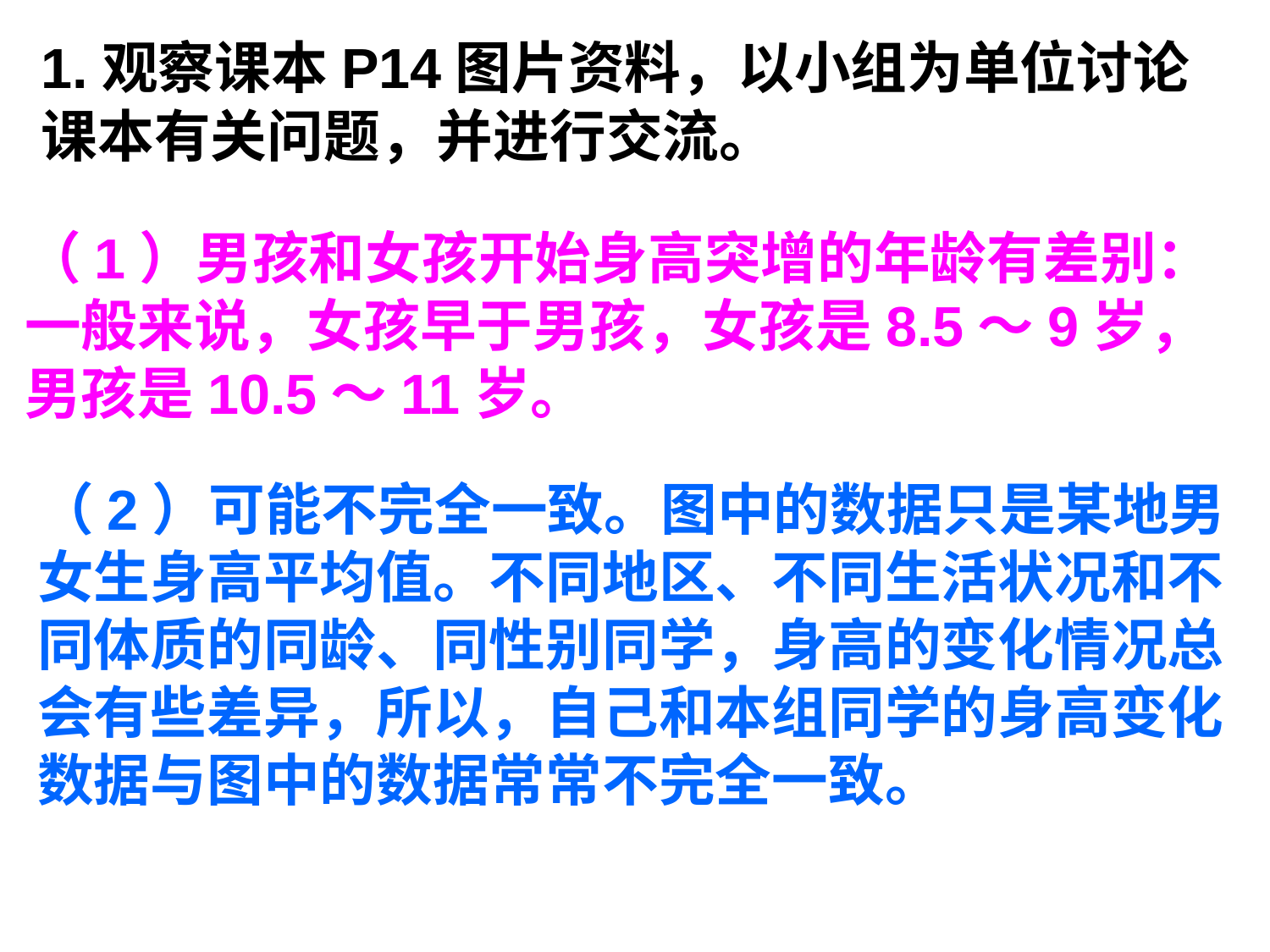

1.观察课本P14图片资料，以小组为单位讨论课本有关问题，并进行交流。
（1）男孩和女孩开始身高突增的年龄有差别：一般来说，女孩早于男孩，女孩是8.5～9岁，男孩是10.5～11岁。
（2）可能不完全一致。图中的数据只是某地男女生身高平均值。不同地区、不同生活状况和不同体质的同龄、同性别同学，身高的变化情况总会有些差异，所以，自己和本组同学的身高变化数据与图中的数据常常不完全一致。